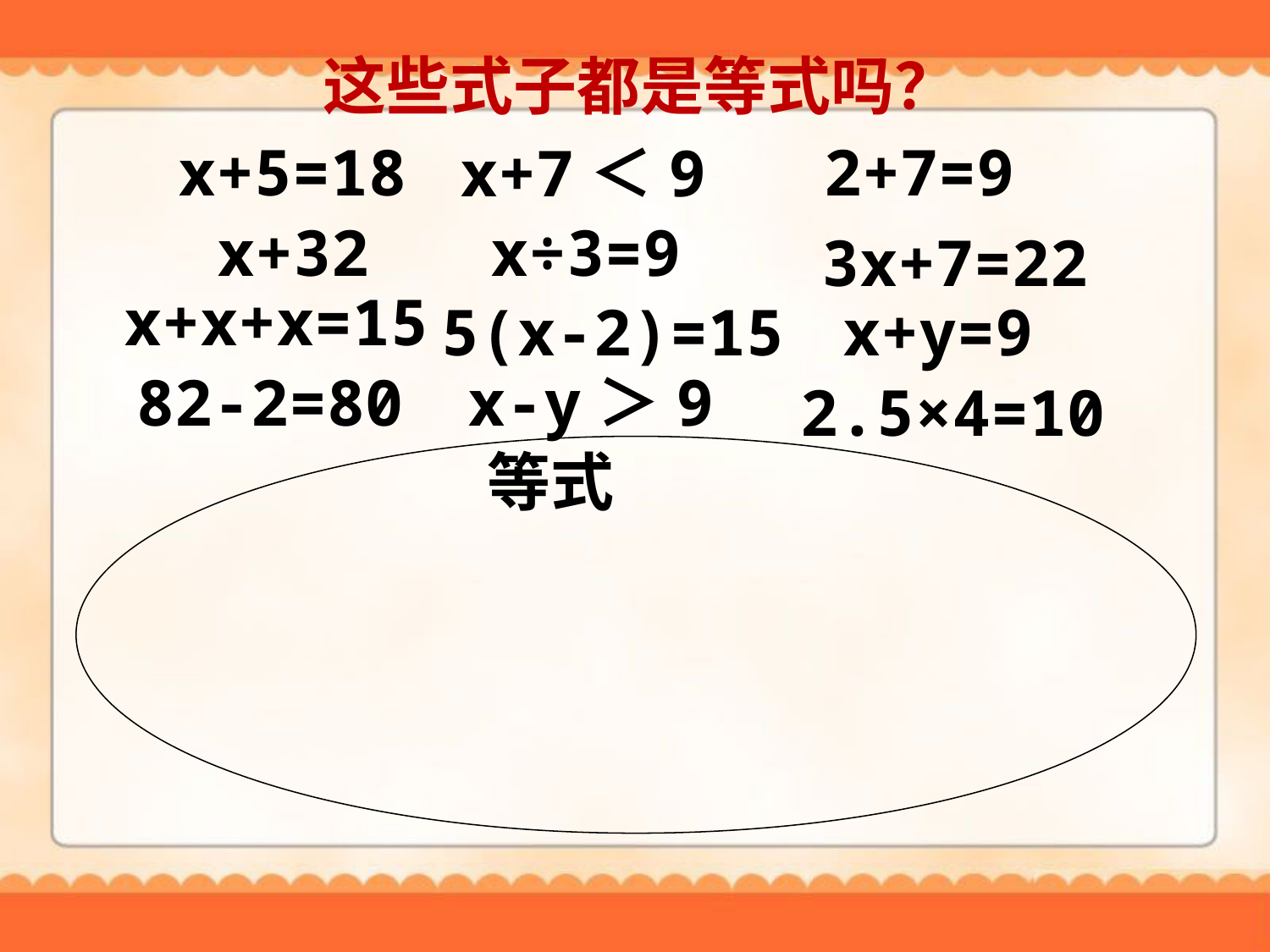

这些式子都是等式吗？
x+5=18
2+7=9
x+7＜9
x+32
x÷3=9
3x+7=22
x+x+x=15
5(x-2)=15
x+y=9
82-2=80
x-y＞9
2.5×4=10
等式